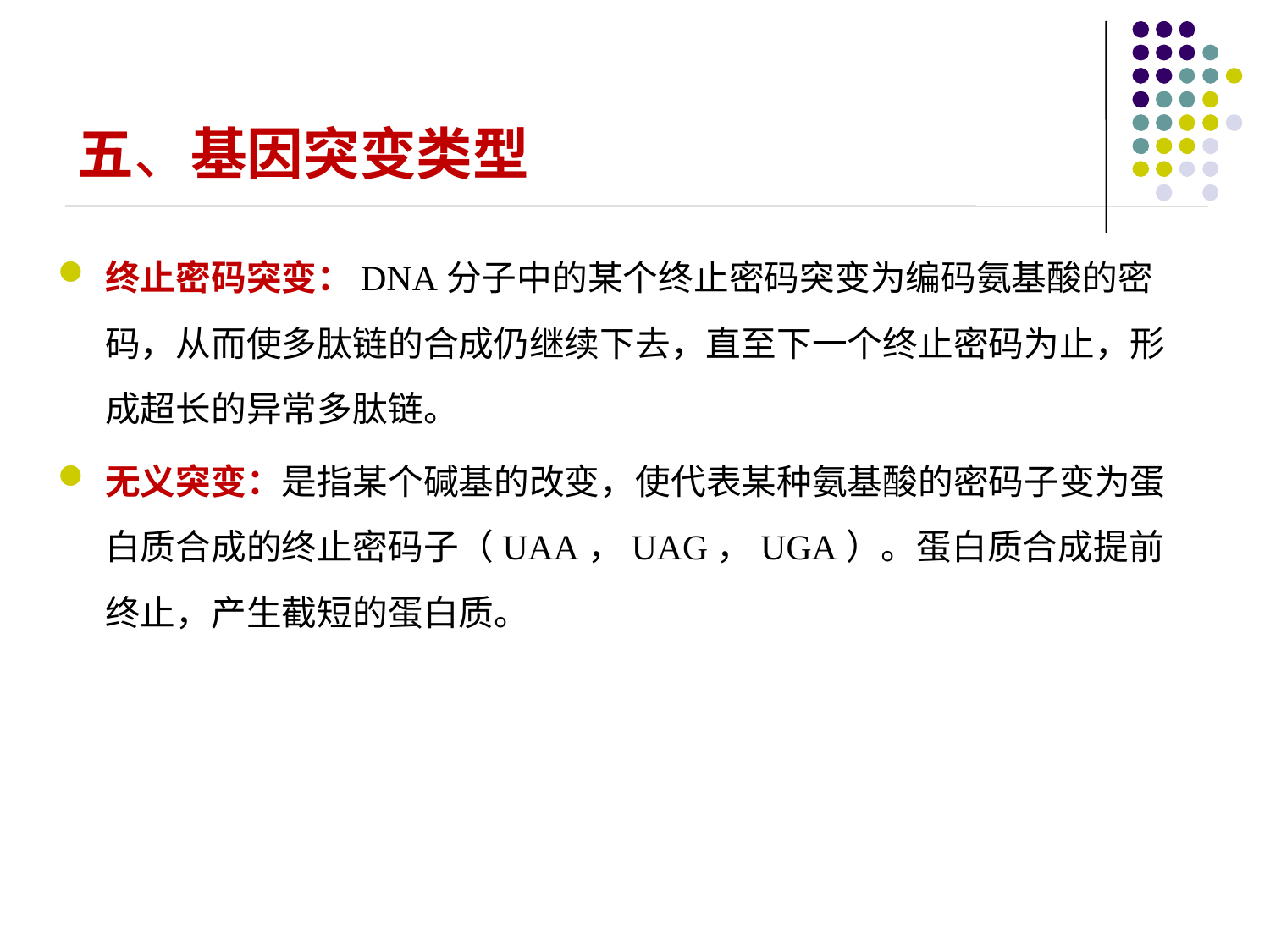

五、基因突变类型
终止密码突变：DNA分子中的某个终止密码突变为编码氨基酸的密码，从而使多肽链的合成仍继续下去，直至下一个终止密码为止，形成超长的异常多肽链。
无义突变：是指某个碱基的改变，使代表某种氨基酸的密码子变为蛋白质合成的终止密码子（UAA，UAG，UGA）。蛋白质合成提前终止，产生截短的蛋白质。